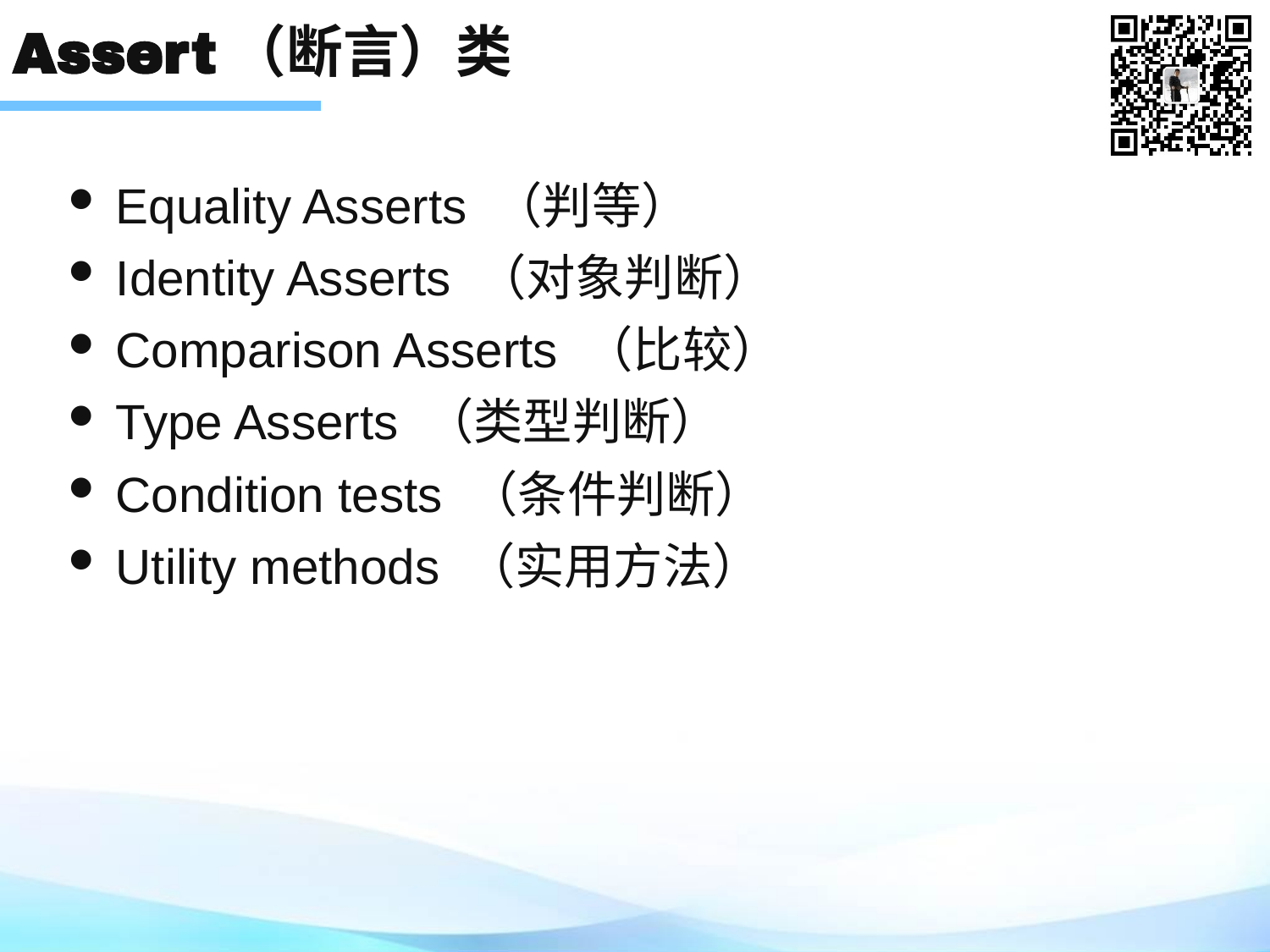

# Assert（断言）类
Equality Asserts （判等）
Identity Asserts （对象判断）
Comparison Asserts （比较）
Type Asserts （类型判断）
Condition tests （条件判断）
Utility methods （实用方法）